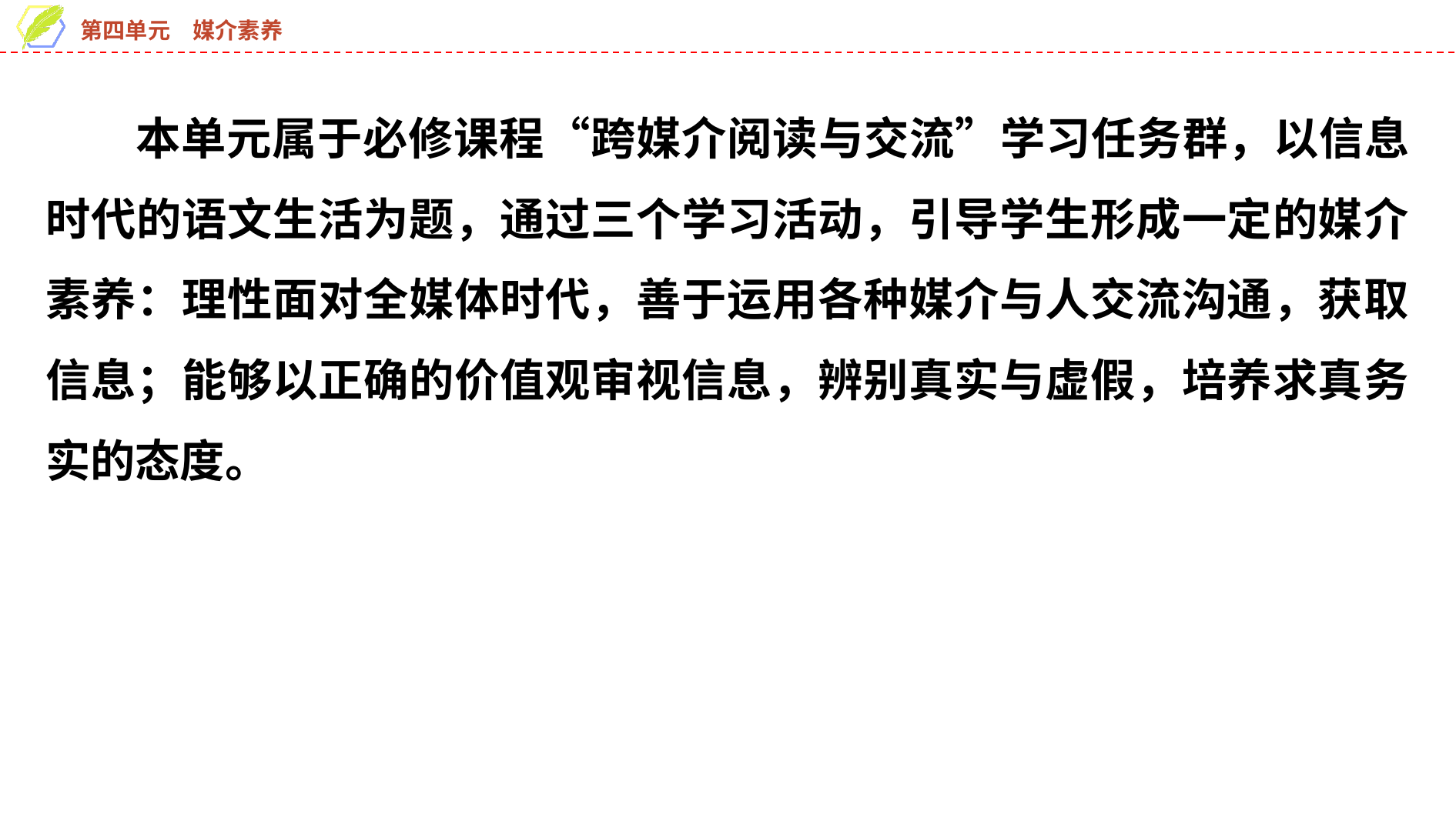

本单元属于必修课程“跨媒介阅读与交流”学习任务群，以信息时代的语文生活为题，通过三个学习活动，引导学生形成一定的媒介素养：理性面对全媒体时代，善于运用各种媒介与人交流沟通，获取信息；能够以正确的价值观审视信息，辨别真实与虚假，培养求真务实的态度。